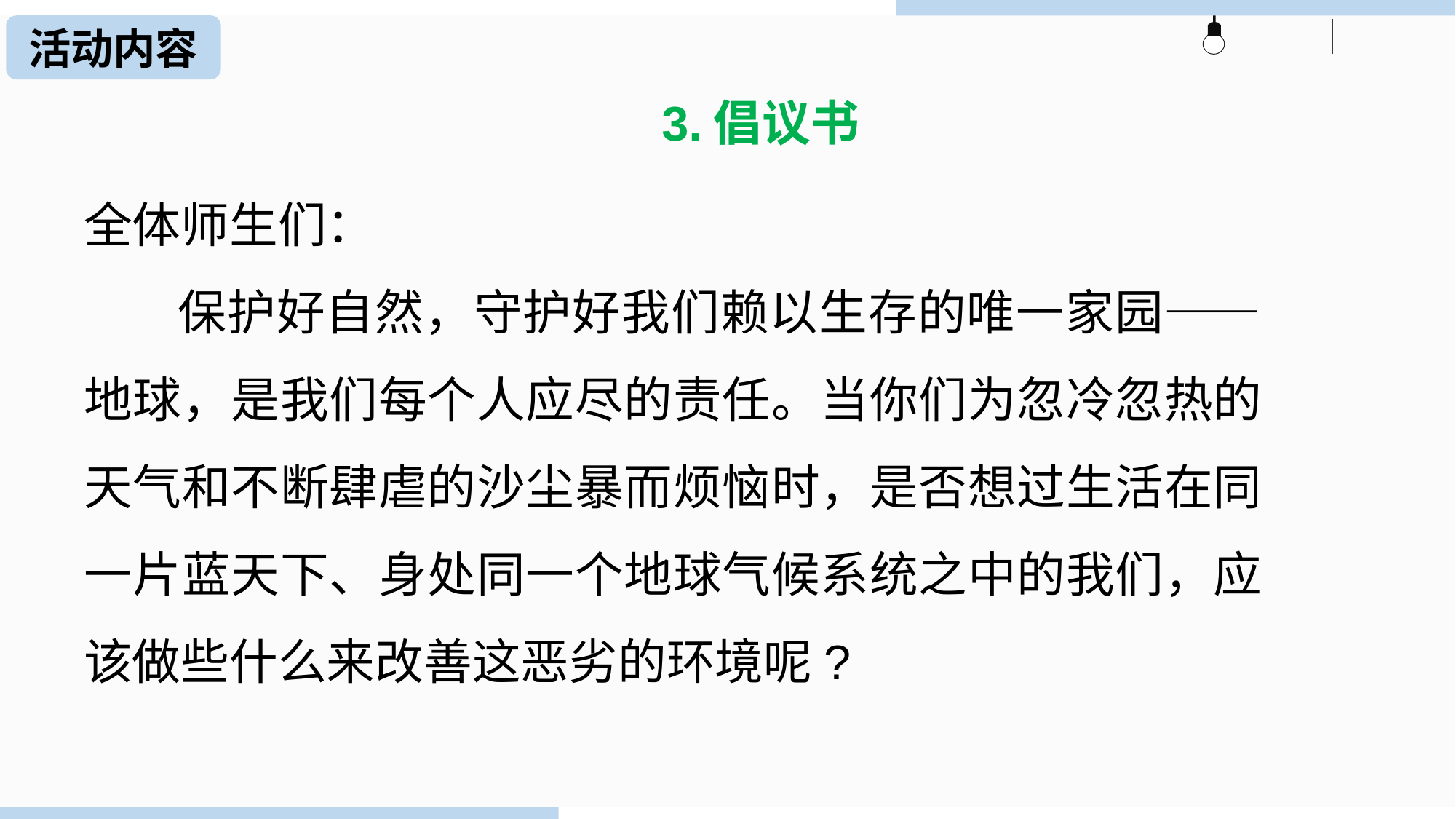

活动内容
3.倡议书
全体师生们：
       保护好自然，守护好我们赖以生存的唯一家园——地球，是我们每个人应尽的责任。当你们为忽冷忽热的天气和不断肆虐的沙尘暴而烦恼时，是否想过生活在同一片蓝天下、身处同一个地球气候系统之中的我们，应该做些什么来改善这恶劣的环境呢?